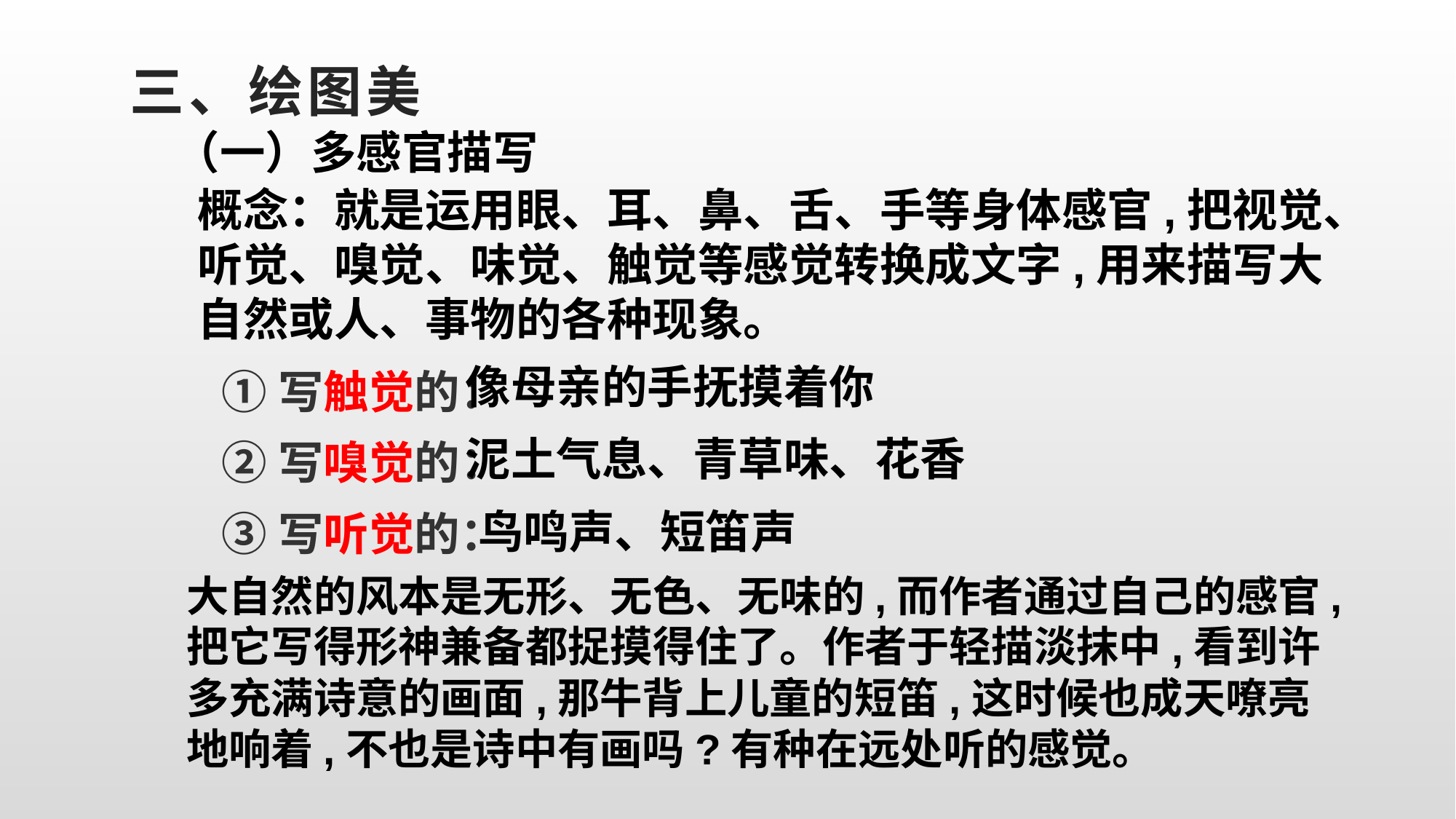

三、绘图美
（一）多感官描写
概念：就是运用眼、耳、鼻、舌、手等身体感官,把视觉、听觉、嗅觉、味觉、触觉等感觉转换成文字,用来描写大自然或人、事物的各种现象。
①写触觉的：
②写嗅觉的：
③写听觉的：
像母亲的手抚摸着你
泥土气息、青草味、花香
鸟鸣声、短笛声
大自然的风本是无形、无色、无味的,而作者通过自己的感官,把它写得形神兼备都捉摸得住了。作者于轻描淡抹中,看到许多充满诗意的画面,那牛背上儿童的短笛,这时候也成天嘹亮地响着,不也是诗中有画吗?有种在远处听的感觉。